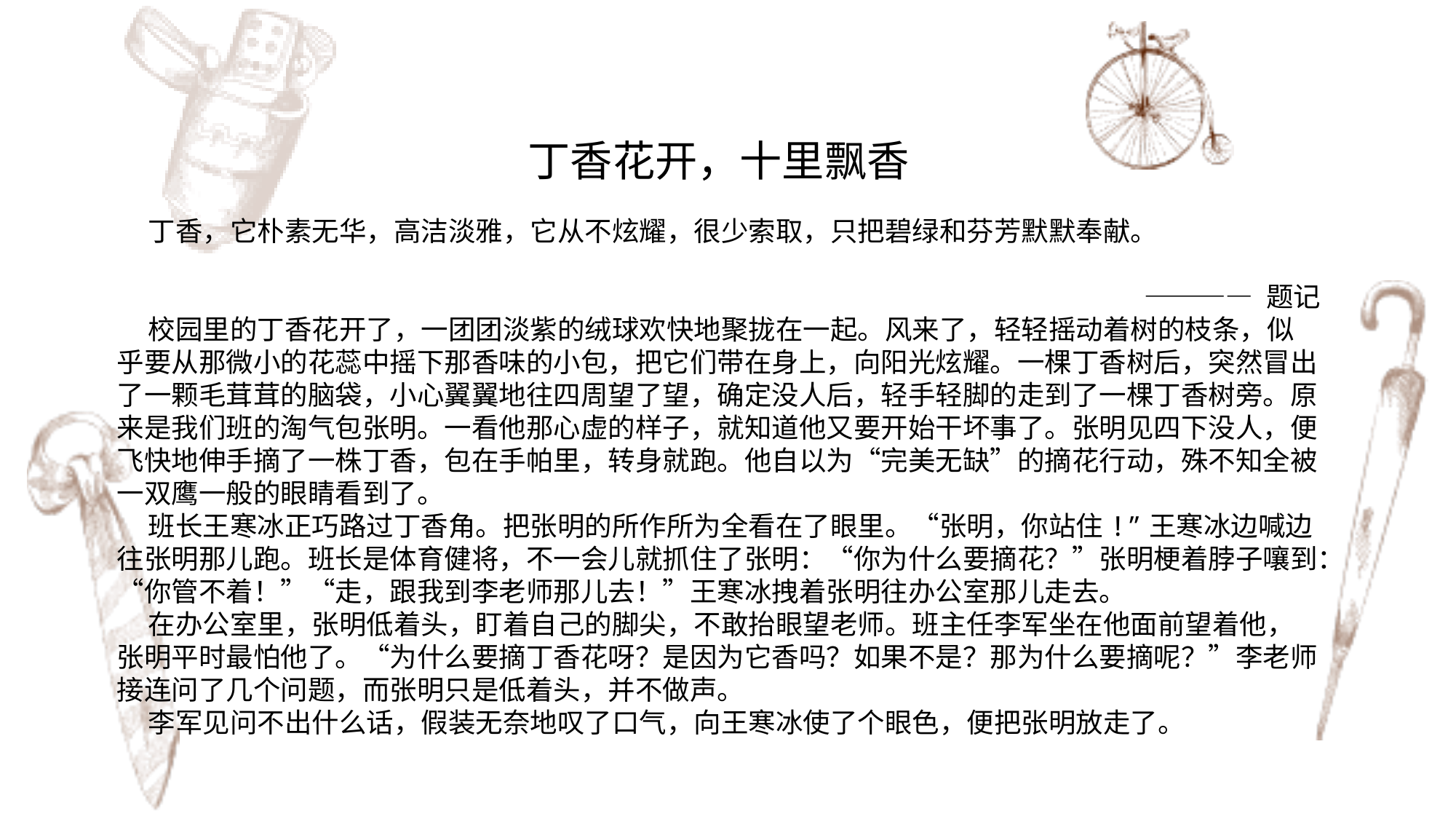

丁香花开，十里飘香

    丁香，它朴素无华，高洁淡雅，它从不炫耀，很少索取，只把碧绿和芬芳默默奉献。
 ———— 题记
    校园里的丁香花开了，一团团淡紫的绒球欢快地聚拢在一起。风来了，轻轻摇动着树的枝条，似乎要从那微小的花蕊中摇下那香味的小包，把它们带在身上，向阳光炫耀。一棵丁香树后，突然冒出了一颗毛茸茸的脑袋，小心翼翼地往四周望了望，确定没人后，轻手轻脚的走到了一棵丁香树旁。原来是我们班的淘气包张明。一看他那心虚的样子，就知道他又要开始干坏事了。张明见四下没人，便飞快地伸手摘了一株丁香，包在手帕里，转身就跑。他自以为“完美无缺”的摘花行动，殊不知全被一双鹰一般的眼睛看到了。
    班长王寒冰正巧路过丁香角。把张明的所作所为全看在了眼里。“张明，你站住!”王寒冰边喊边往张明那儿跑。班长是体育健将，不一会儿就抓住了张明：“你为什么要摘花？”张明梗着脖子嚷到：“你管不着！”“走，跟我到李老师那儿去！”王寒冰拽着张明往办公室那儿走去。
    在办公室里，张明低着头，盯着自己的脚尖，不敢抬眼望老师。班主任李军坐在他面前望着他，张明平时最怕他了。“为什么要摘丁香花呀？是因为它香吗？如果不是？那为什么要摘呢？”李老师接连问了几个问题，而张明只是低着头，并不做声。
    李军见问不出什么话，假装无奈地叹了口气，向王寒冰使了个眼色，便把张明放走了。